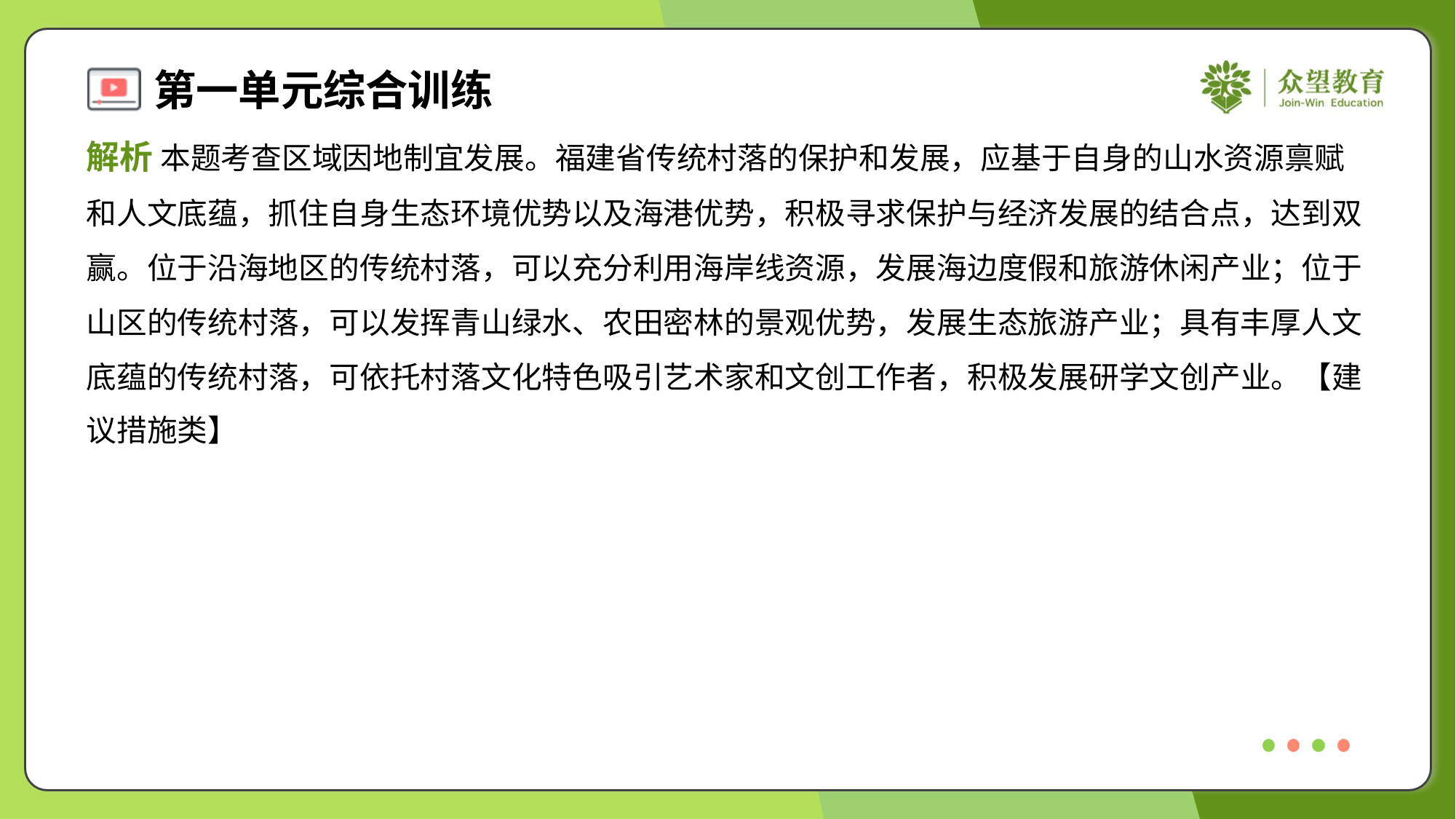

解析 本题考查区域因地制宜发展。福建省传统村落的保护和发展，应基于自身的山水资源禀赋
和人文底蕴，抓住自身生态环境优势以及海港优势，积极寻求保护与经济发展的结合点，达到双
赢。位于沿海地区的传统村落，可以充分利用海岸线资源，发展海边度假和旅游休闲产业；位于
山区的传统村落，可以发挥青山绿水、农田密林的景观优势，发展生态旅游产业；具有丰厚人文
底蕴的传统村落，可依托村落文化特色吸引艺术家和文创工作者，积极发展研学文创产业。【建
议措施类】